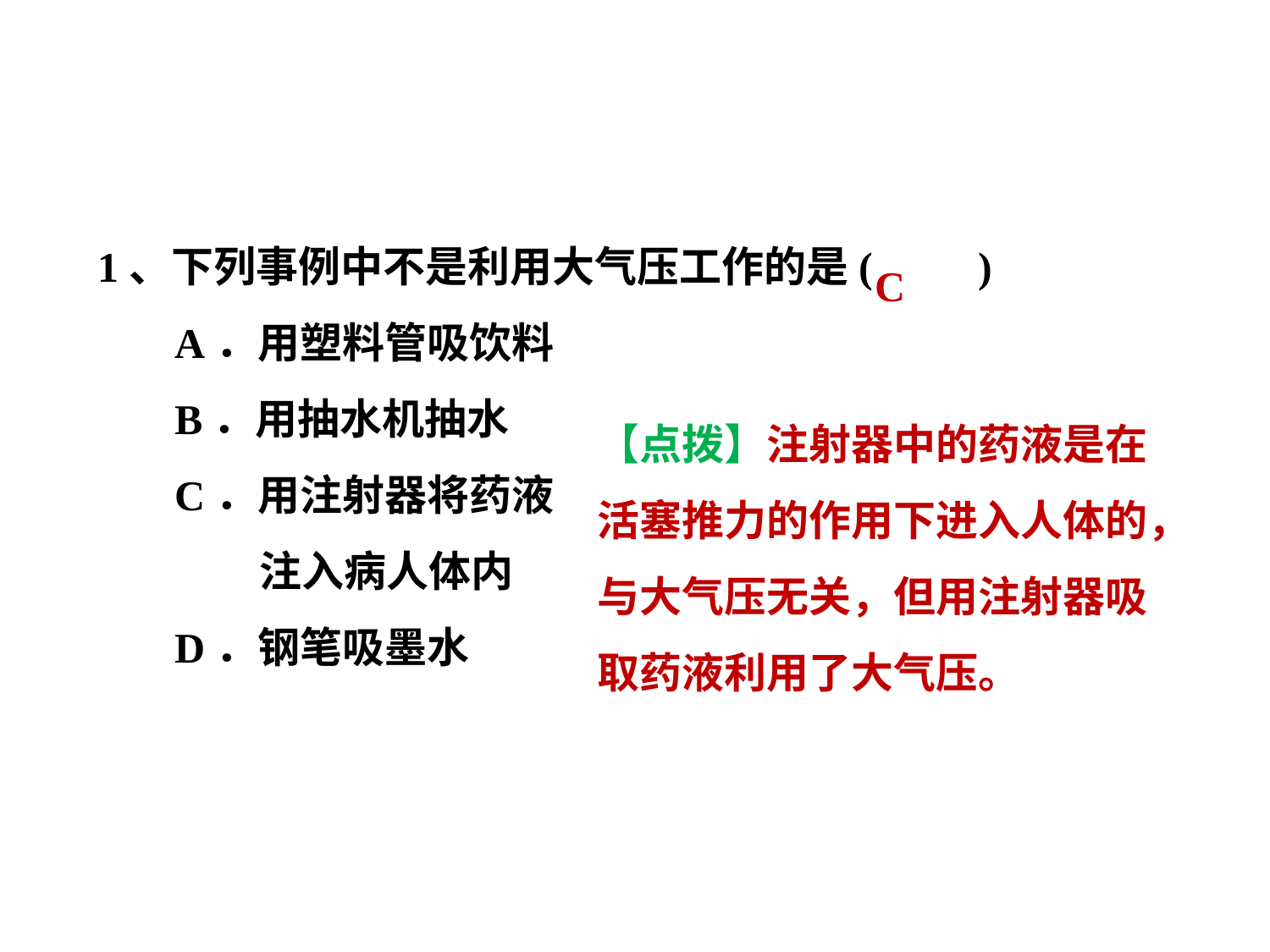

1、下列事例中不是利用大气压工作的是(　　)
A．用塑料管吸饮料
B．用抽水机抽水
C．用注射器将药液
	注入病人体内
D．钢笔吸墨水
C
【点拨】注射器中的药液是在活塞推力的作用下进入人体的，与大气压无关，但用注射器吸取药液利用了大气压。